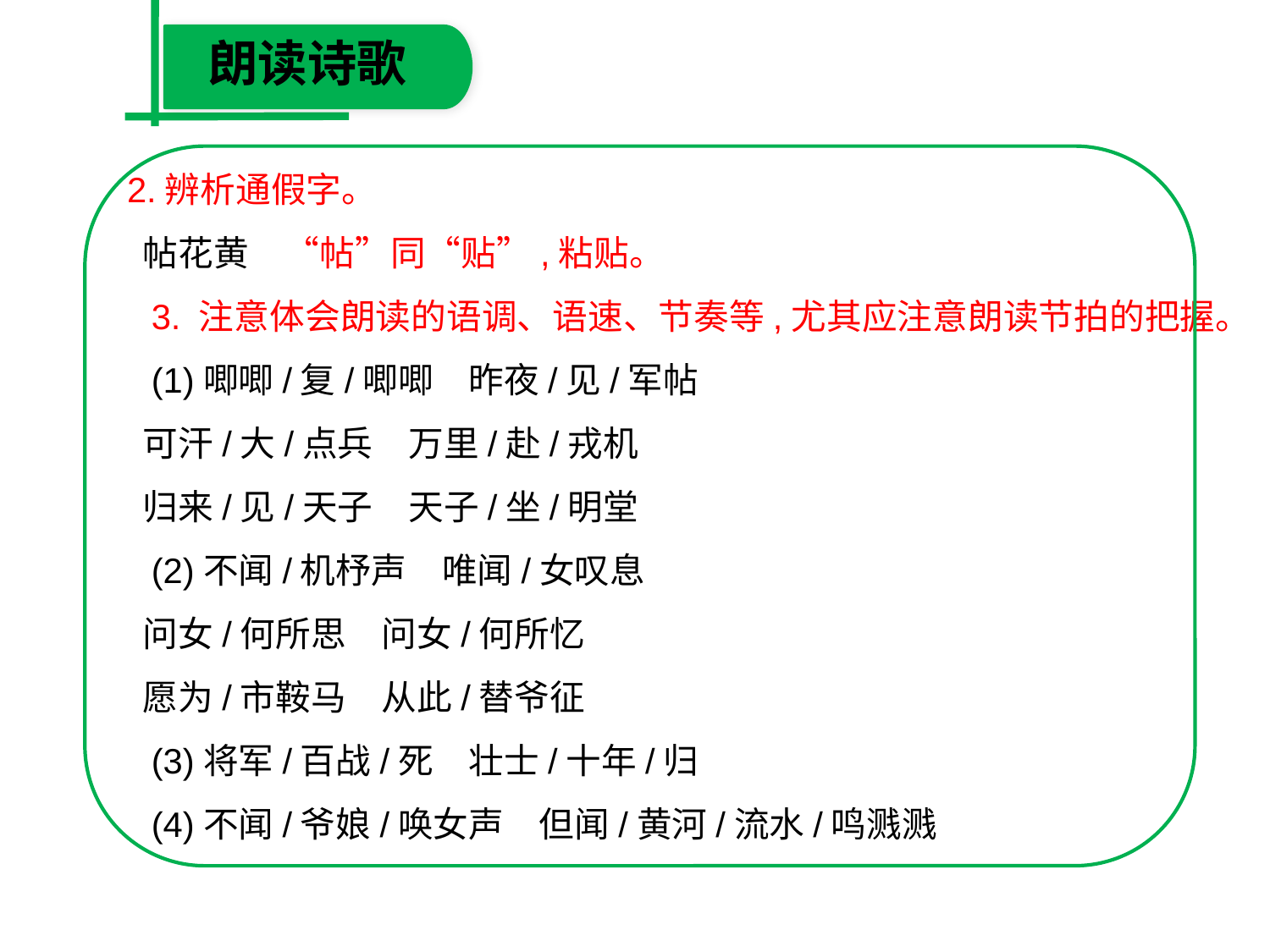

朗读诗歌
  2.辨析通假字。
　帖花黄　“帖”同“贴”,粘贴。
　3. 注意体会朗读的语调、语速、节奏等,尤其应注意朗读节拍的把握。
　(1)唧唧/复/唧唧　昨夜/见/军帖
　可汗/大/点兵　万里/赴/戎机
　归来/见/天子　天子/坐/明堂
　(2)不闻/机杼声　唯闻/女叹息
　问女/何所思　问女/何所忆
　愿为/市鞍马　从此/替爷征
　(3)将军/百战/死　壮士/十年/归
　(4)不闻/爷娘/唤女声　但闻/黄河/流水/鸣溅溅